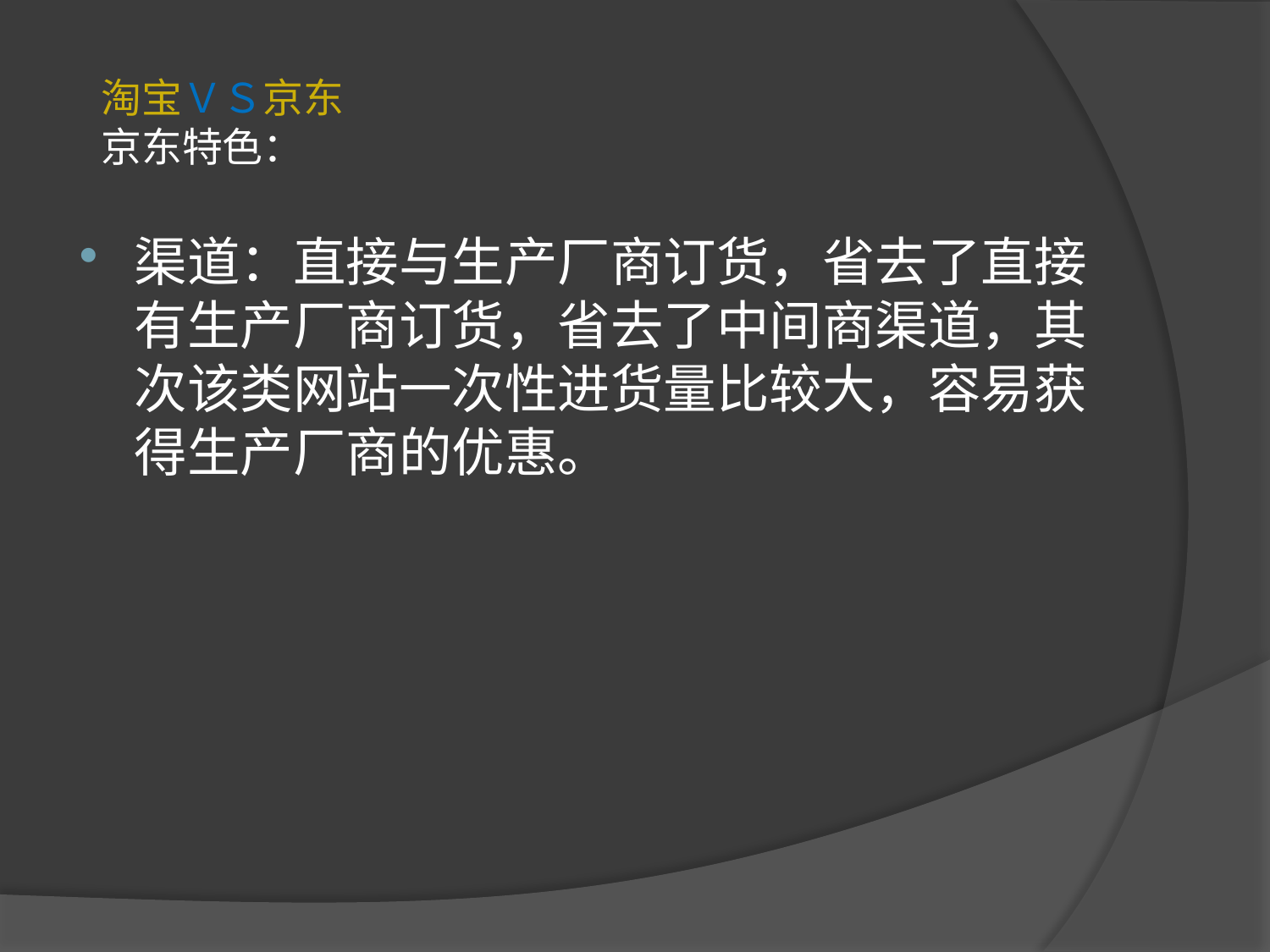

# 淘宝ＶＳ京东 京东特色：
渠道：直接与生产厂商订货，省去了直接有生产厂商订货，省去了中间商渠道，其次该类网站一次性进货量比较大，容易获得生产厂商的优惠。